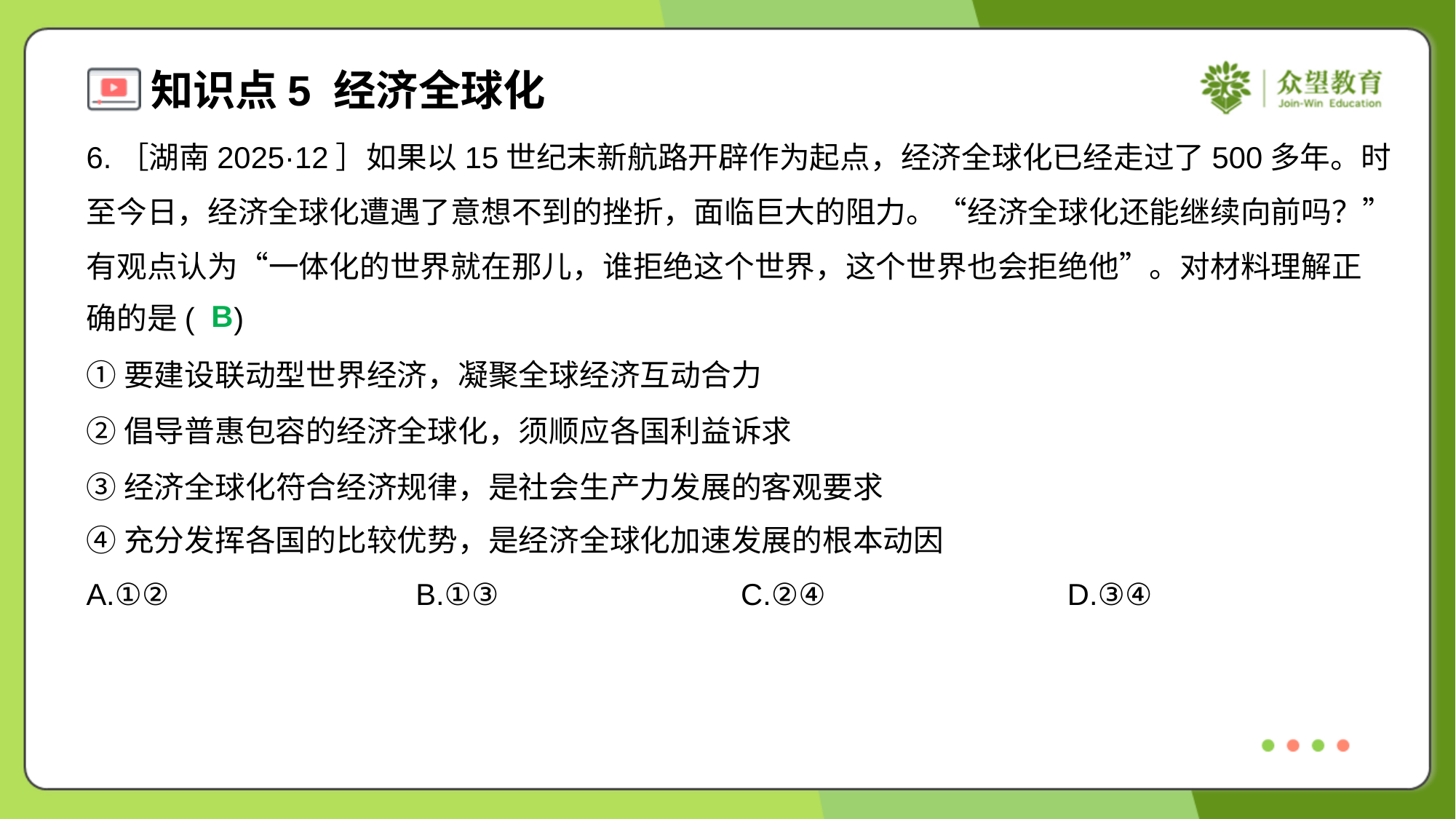

6.［湖南2025·12］如果以15世纪末新航路开辟作为起点，经济全球化已经走过了500多年。时
至今日，经济全球化遭遇了意想不到的挫折，面临巨大的阻力。“经济全球化还能继续向前吗？”
有观点认为“一体化的世界就在那儿，谁拒绝这个世界，这个世界也会拒绝他”。对材料理解正
确的是(     )
B
①要建设联动型世界经济，凝聚全球经济互动合力
②倡导普惠包容的经济全球化，须顺应各国利益诉求
③经济全球化符合经济规律，是社会生产力发展的客观要求
④充分发挥各国的比较优势，是经济全球化加速发展的根本动因
A.①②	B.①③	C.②④	D.③④